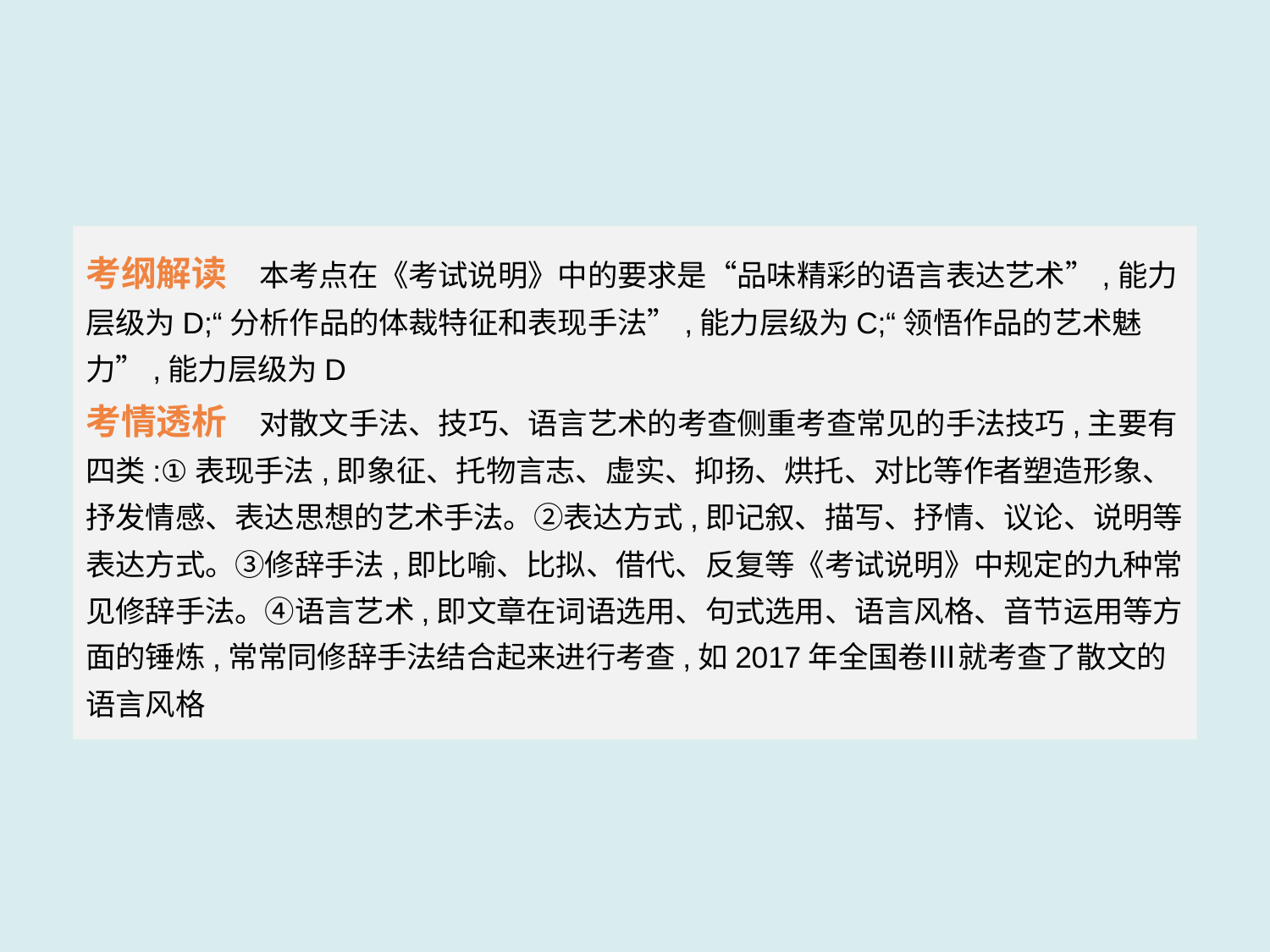

考纲解读    本考点在《考试说明》中的要求是“品味精彩的语言表达艺术”,能力层级为D;“分析作品的体裁特征和表现手法”,能力层级为C;“领悟作品的艺术魅力”,能力层级为D
考情透析    对散文手法、技巧、语言艺术的考查侧重考查常见的手法技巧,主要有四类:①表现手法,即象征、托物言志、虚实、抑扬、烘托、对比等作者塑造形象、抒发情感、表达思想的艺术手法。②表达方式,即记叙、描写、抒情、议论、说明等表达方式。③修辞手法,即比喻、比拟、借代、反复等《考试说明》中规定的九种常见修辞手法。④语言艺术,即文章在词语选用、句式选用、语言风格、音节运用等方面的锤炼,常常同修辞手法结合起来进行考查,如2017年全国卷Ⅲ就考查了散文的语言风格